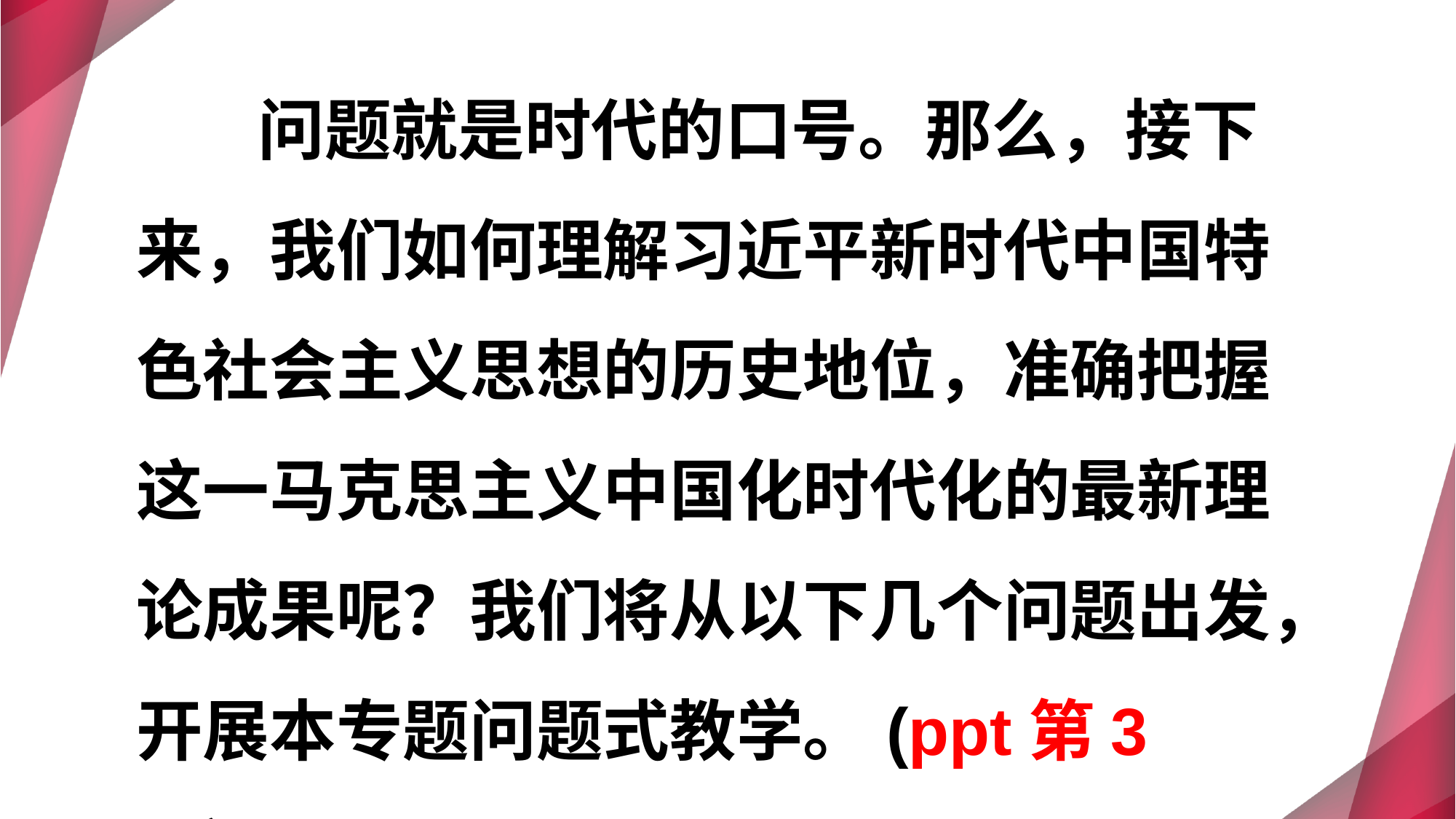

问题就是时代的口号。那么，接下来，我们如何理解习近平新时代中国特色社会主义思想的历史地位，准确把握这一马克思主义中国化时代化的最新理论成果呢？我们将从以下几个问题出发，开展本专题问题式教学。(ppt第3页）